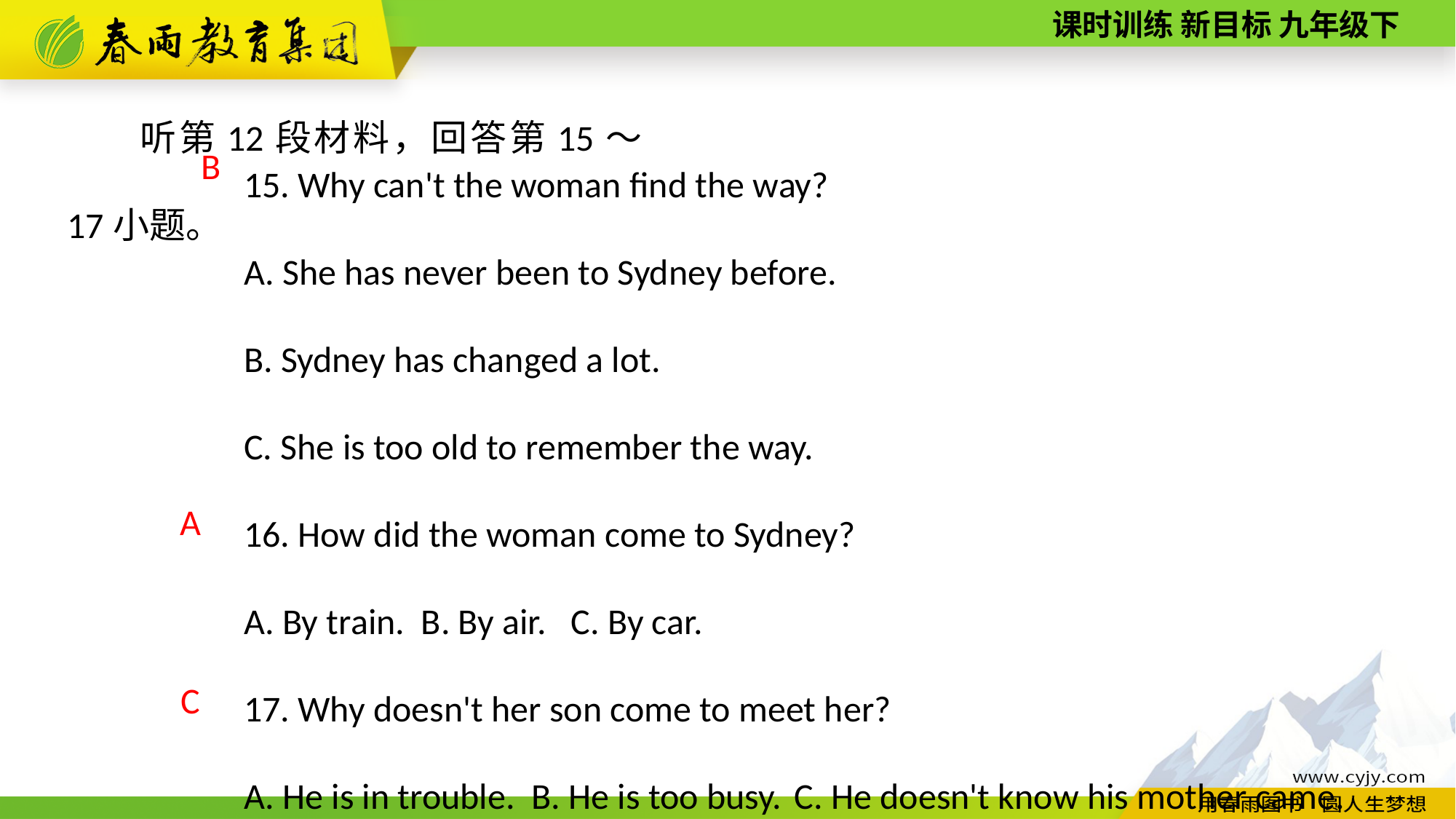

听第12段材料，回答第15～17小题。
15. Why can't the woman find the way?
A. She has never been to Sydney before.
B. Sydney has changed a lot.
C. She is too old to remember the way.
16. How did the woman come to Sydney?
A. By train.  B. By air.   C. By car.
17. Why doesn't her son come to meet her?
A. He is in trouble.  B. He is too busy.  C. He doesn't know his mother came.
B
A
C